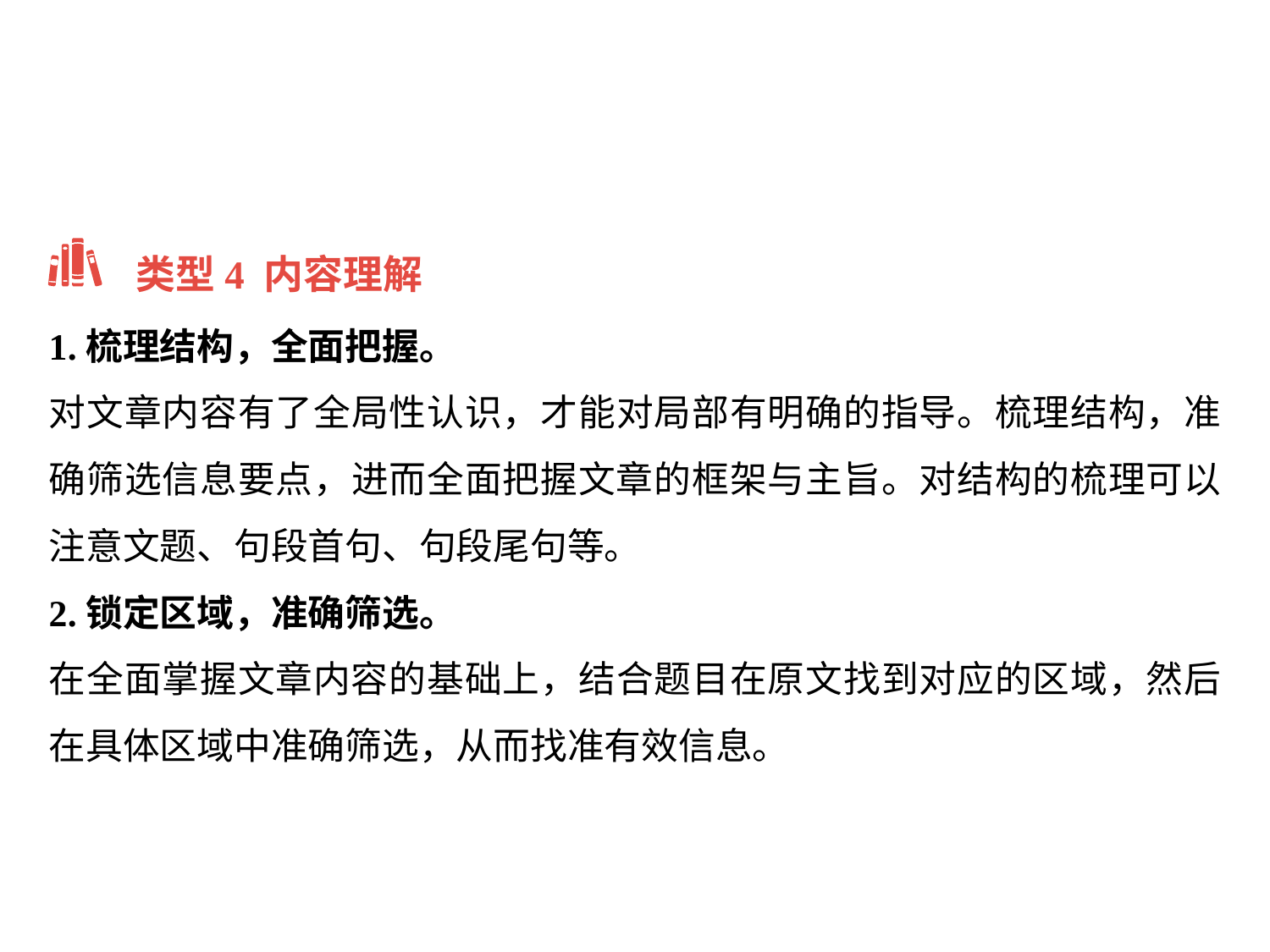

类型4 内容理解

1.梳理结构，全面把握。
对文章内容有了全局性认识，才能对局部有明确的指导。梳理结构，准确筛选信息要点，进而全面把握文章的框架与主旨。对结构的梳理可以注意文题、句段首句、句段尾句等。
2.锁定区域，准确筛选。
在全面掌握文章内容的基础上，结合题目在原文找到对应的区域，然后在具体区域中准确筛选，从而找准有效信息。